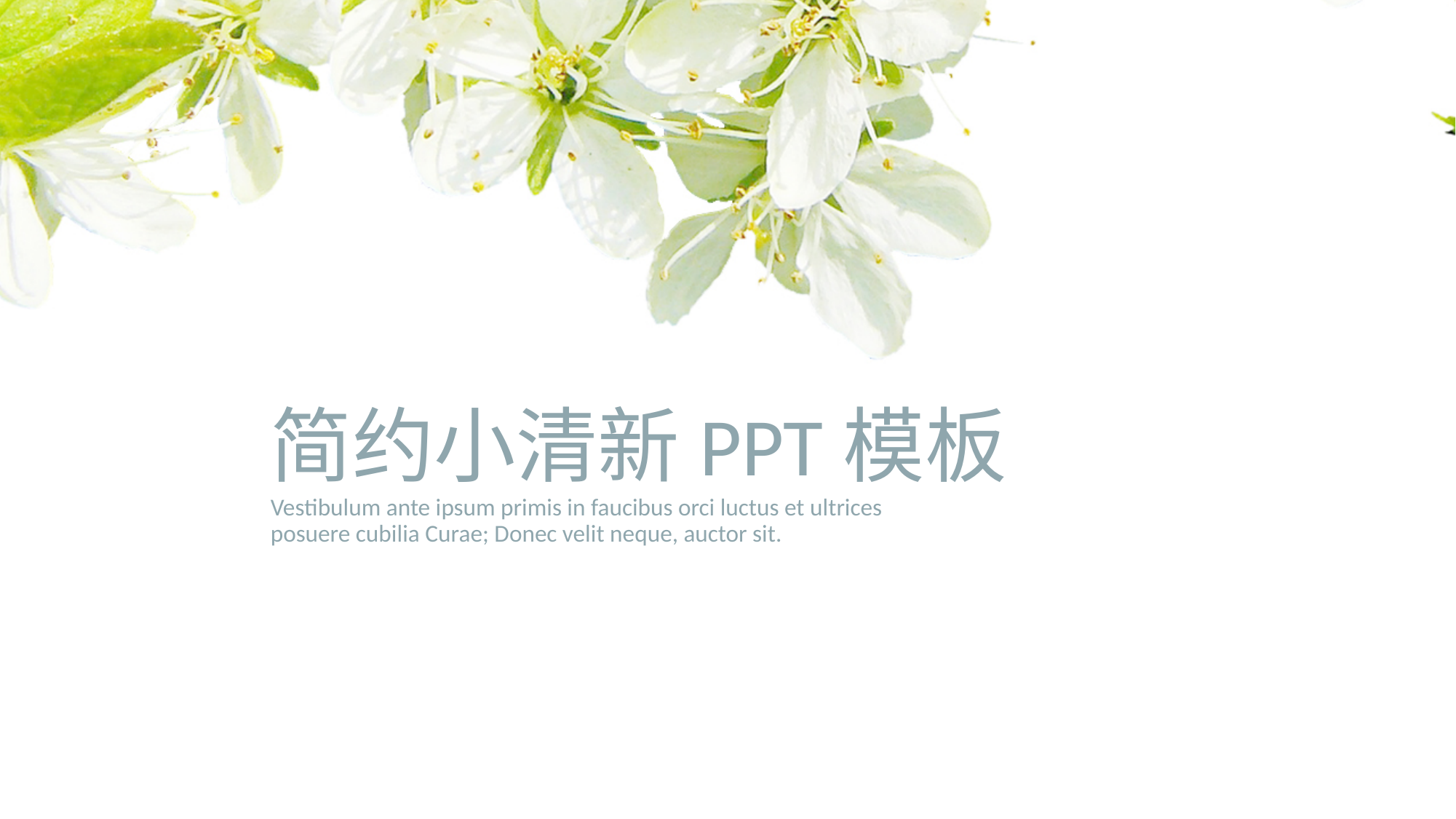

# 简约小清新PPT模板
Vestibulum ante ipsum primis in faucibus orci luctus et ultrices posuere cubilia Curae; Donec velit neque, auctor sit.